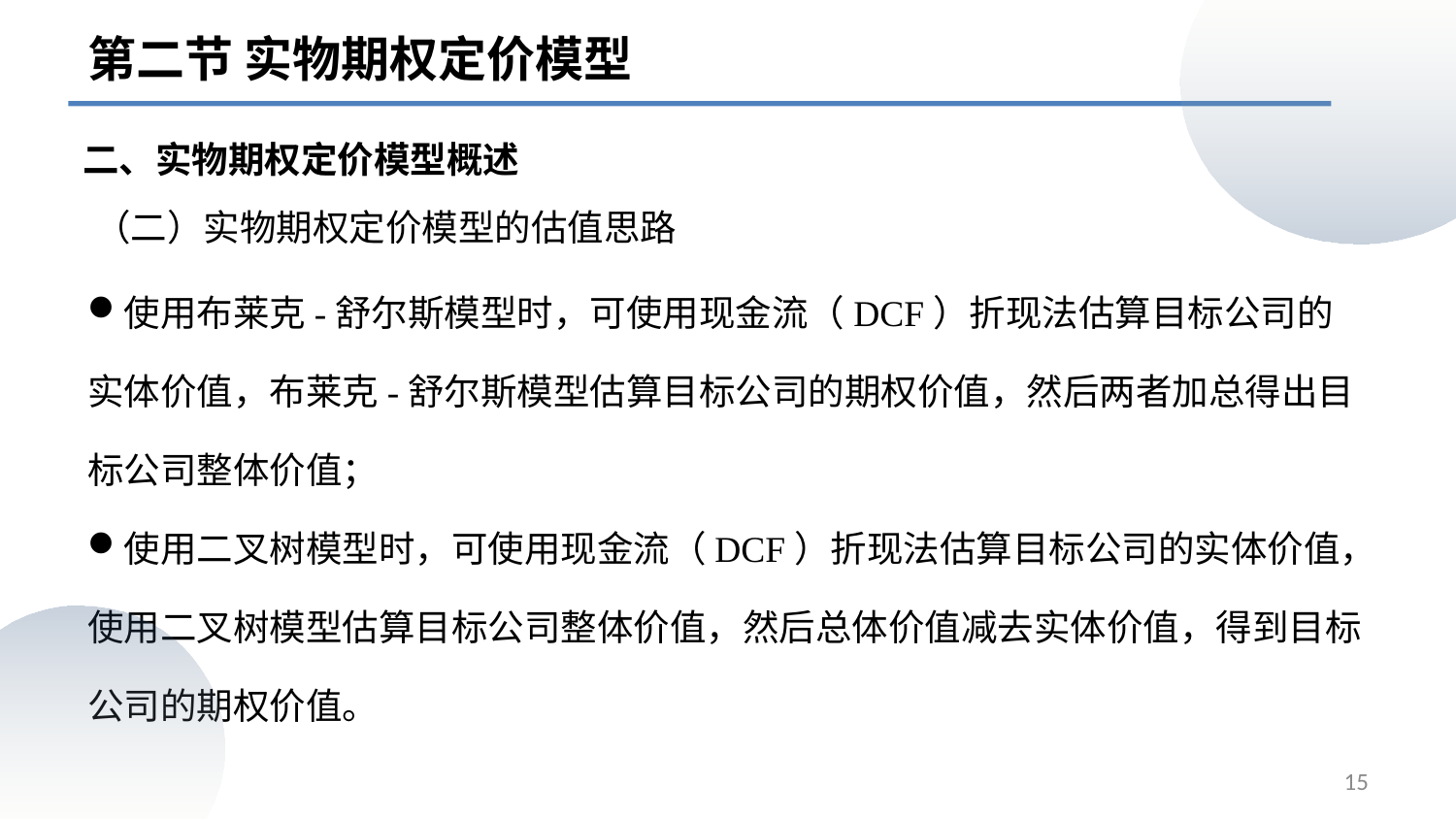

第二节 实物期权定价模型
二、实物期权定价模型概述
# （二）实物期权定价模型的估值思路
使用布莱克-舒尔斯模型时，可使用现金流（DCF）折现法估算目标公司的实体价值，布莱克-舒尔斯模型估算目标公司的期权价值，然后两者加总得出目标公司整体价值；
使用二叉树模型时，可使用现金流（DCF）折现法估算目标公司的实体价值，使用二叉树模型估算目标公司整体价值，然后总体价值减去实体价值，得到目标公司的期权价值。

15